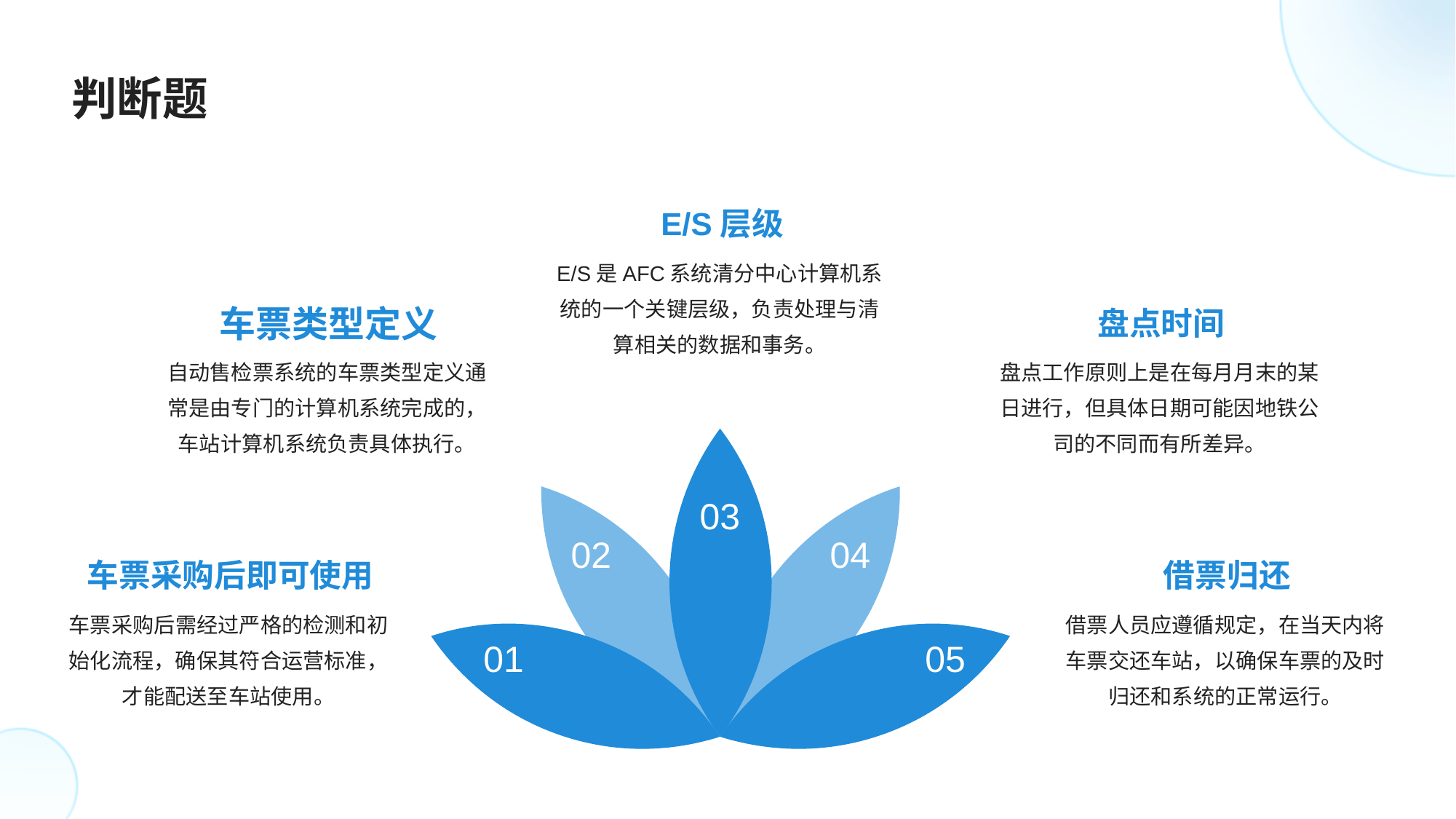

判断题
E/S层级
E/S是AFC系统清分中心计算机系统的一个关键层级，负责处理与清算相关的数据和事务。
车票类型定义
盘点时间
自动售检票系统的车票类型定义通常是由专门的计算机系统完成的，车站计算机系统负责具体执行。
盘点工作原则上是在每月月末的某日进行，但具体日期可能因地铁公司的不同而有所差异。

03

02
04
车票采购后即可使用
借票归还
车票采购后需经过严格的检测和初始化流程，确保其符合运营标准，才能配送至车站使用。
借票人员应遵循规定，在当天内将车票交还车站，以确保车票的及时归还和系统的正常运行。

01
05